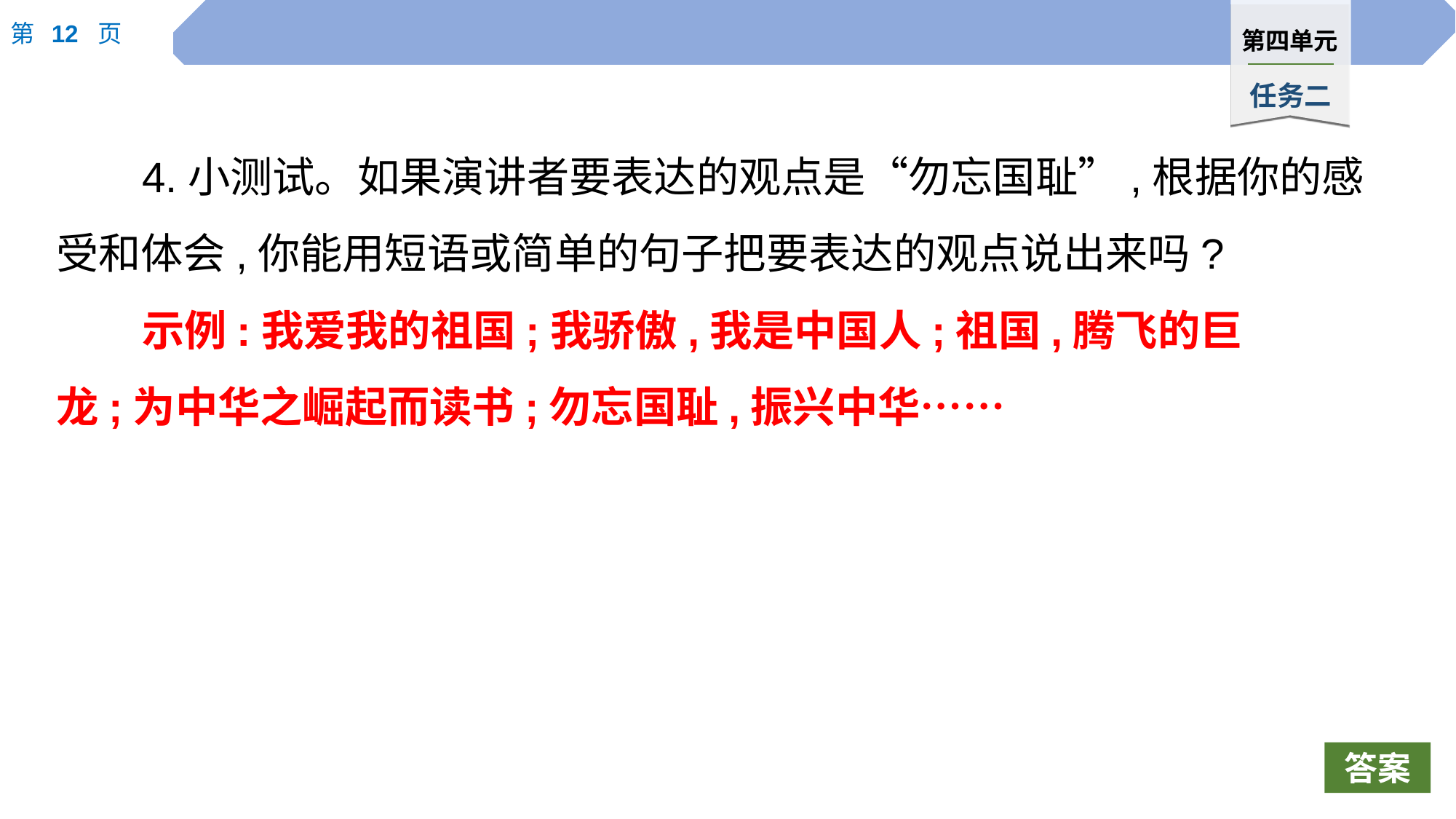

4.小测试。如果演讲者要表达的观点是“勿忘国耻”,根据你的感受和体会,你能用短语或简单的句子把要表达的观点说出来吗?

示例:我爱我的祖国;我骄傲,我是中国人;祖国,腾飞的巨龙;为中华之崛起而读书;勿忘国耻,振兴中华……
答案